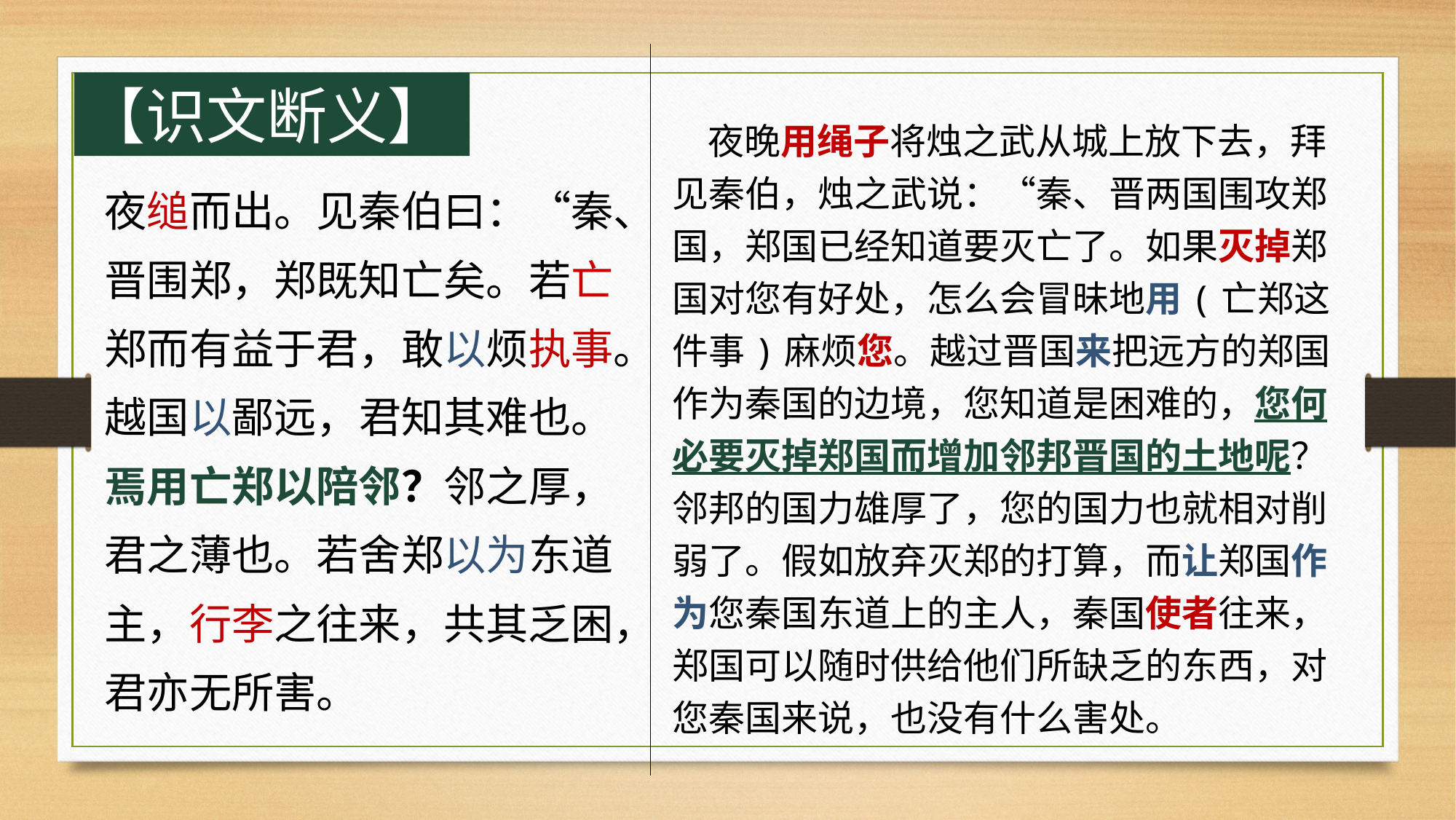

【识文断义】
    夜晚用绳子将烛之武从城上放下去，拜见秦伯，烛之武说：“秦、晋两国围攻郑国，郑国已经知道要灭亡了。如果灭掉郑国对您有好处，怎么会冒昧地用(亡郑这件事)麻烦您。越过晋国来把远方的郑国作为秦国的边境，您知道是困难的，您何必要灭掉郑国而增加邻邦晋国的土地呢？邻邦的国力雄厚了，您的国力也就相对削弱了。假如放弃灭郑的打算，而让郑国作为您秦国东道上的主人，秦国使者往来，郑国可以随时供给他们所缺乏的东西，对您秦国来说，也没有什么害处。
夜缒而出。见秦伯曰：“秦、晋围郑，郑既知亡矣。若亡郑而有益于君，敢以烦执事。越国以鄙远，君知其难也。焉用亡郑以陪邻？邻之厚，君之薄也。若舍郑以为东道主，行李之往来，共其乏困，君亦无所害。